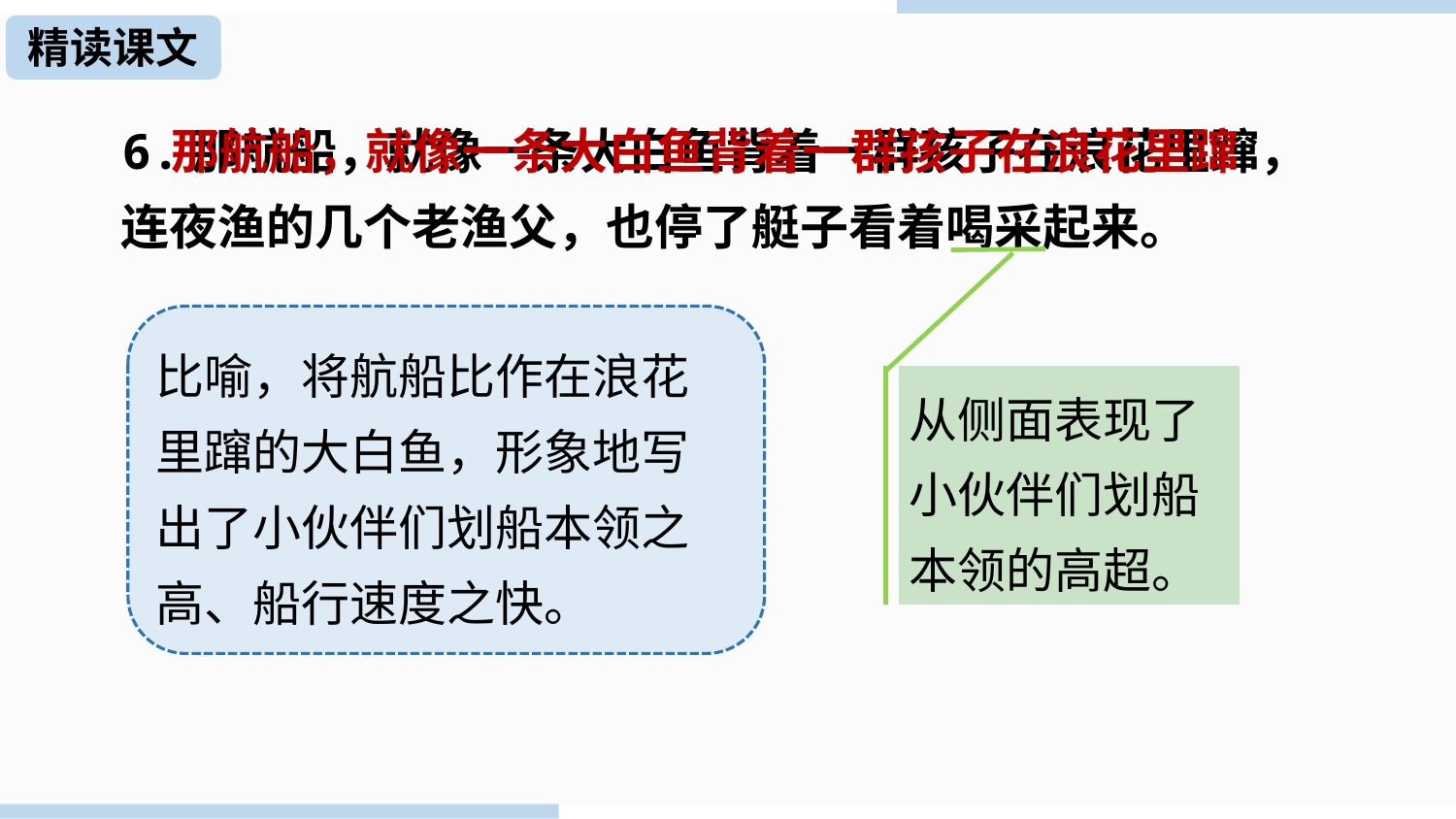

精读课文
精读课文
6.那航船，就像一条大白鱼背着一群孩子在浪花里蹿，连夜渔的几个老渔父，也停了艇子看着喝采起来。
那航船，就像一条大白鱼背着一群孩子在浪花里蹿
比喻，将航船比作在浪花里蹿的大白鱼，形象地写出了小伙伴们划船本领之高、船行速度之快。
从侧面表现了小伙伴们划船本领的高超。